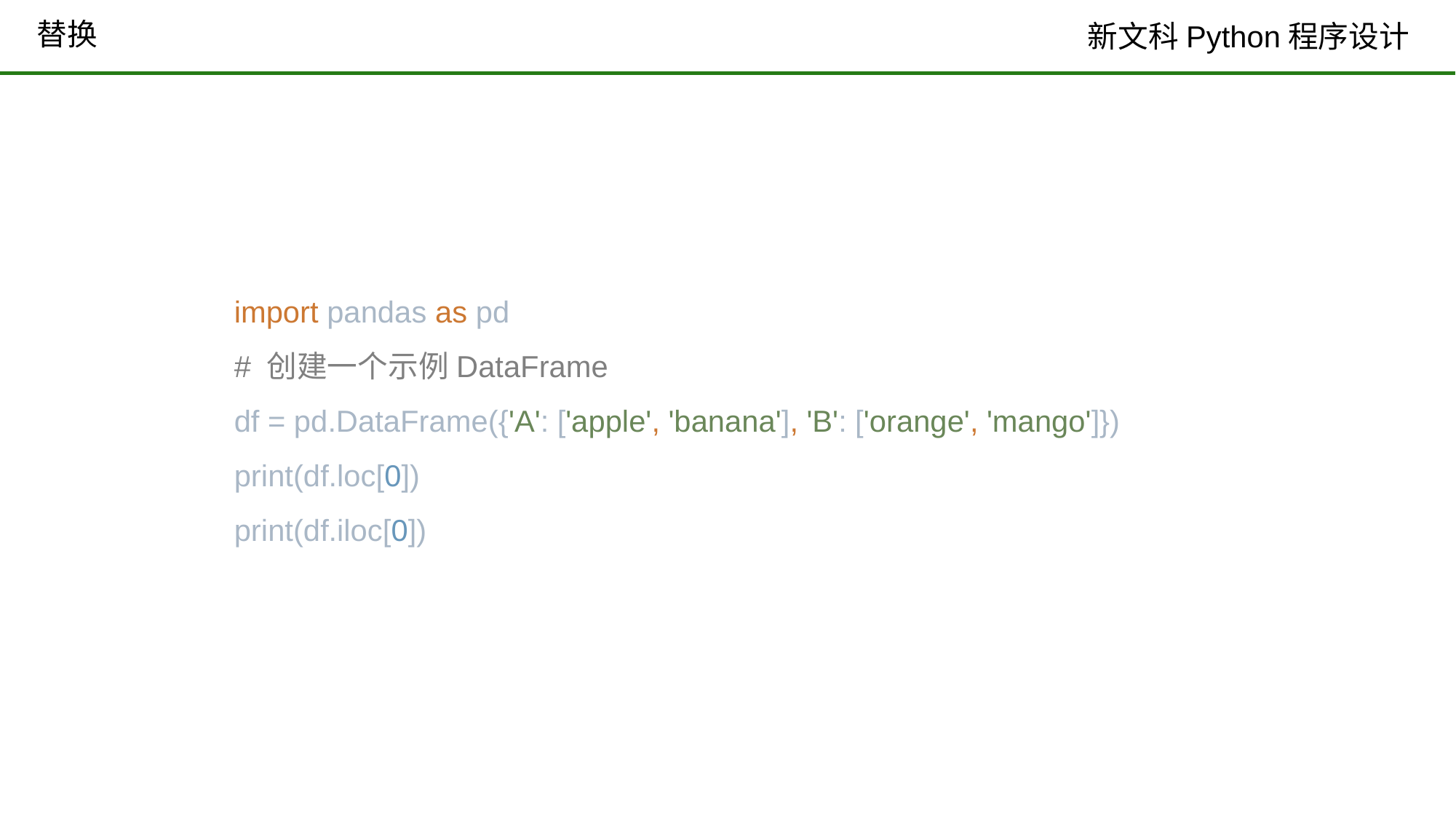

# 替换
import pandas as pd
# 创建一个示例DataFrame
df = pd.DataFrame({'A': ['apple', 'banana'], 'B': ['orange', 'mango']})
print(df.loc[0])
print(df.iloc[0])